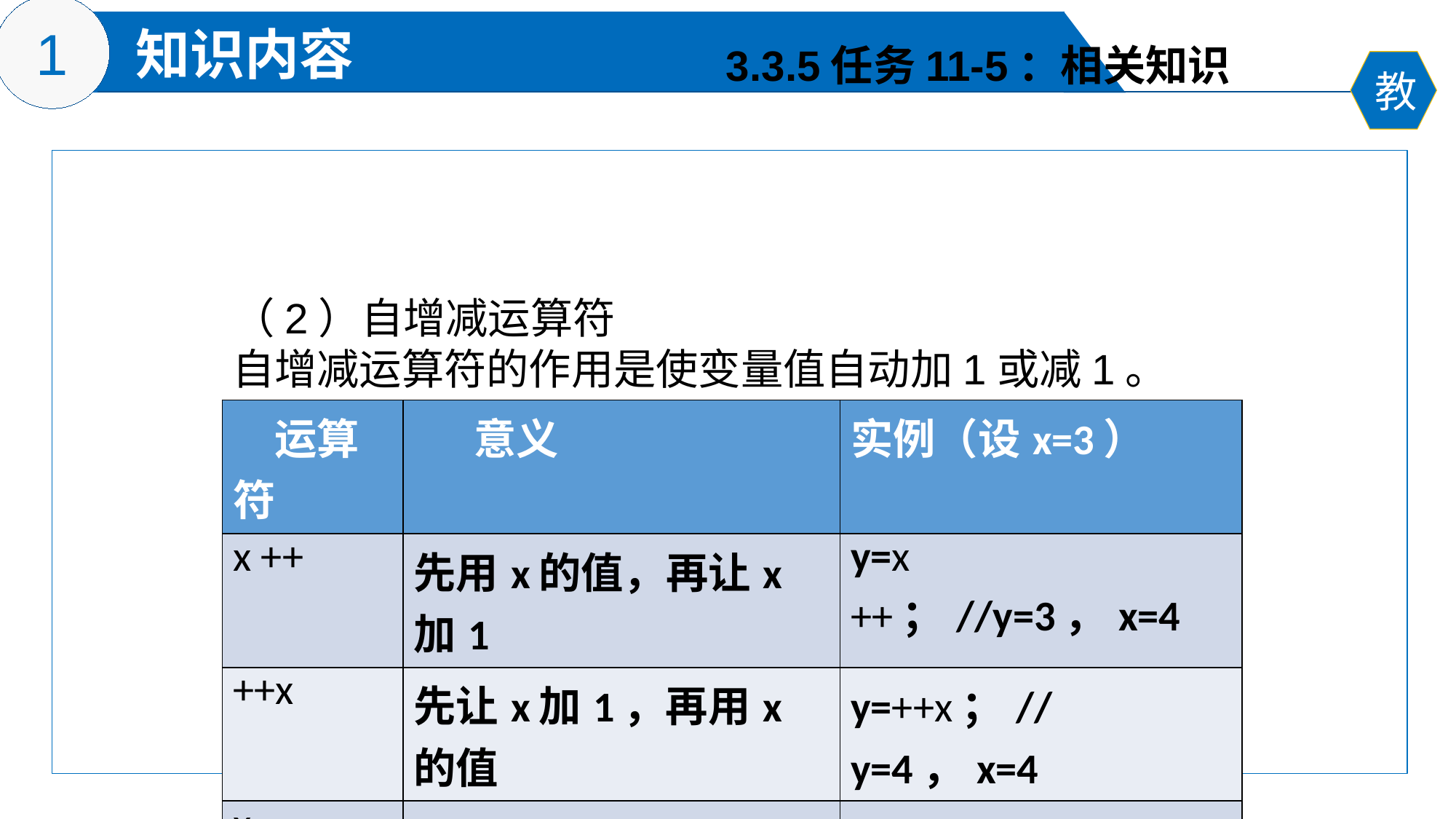

3.3.5任务11-5：相关知识
（2）自增减运算符
自增减运算符的作用是使变量值自动加1或减1。
| 运算符 | 意义 | 实例（设x=3） |
| --- | --- | --- |
| x ++ | 先用x的值，再让x加1 | y=x ++；//y=3，x=4 |
| ++x | 先让x加1，再用x的值 | y=++x；//y=4，x=4 |
| x-- | 先用x的值，再让x减1 | y=x--；//y=3，x=2 |
| --x | 先让x加1，再用x的值 | y=--x；//y=2，x=2 |